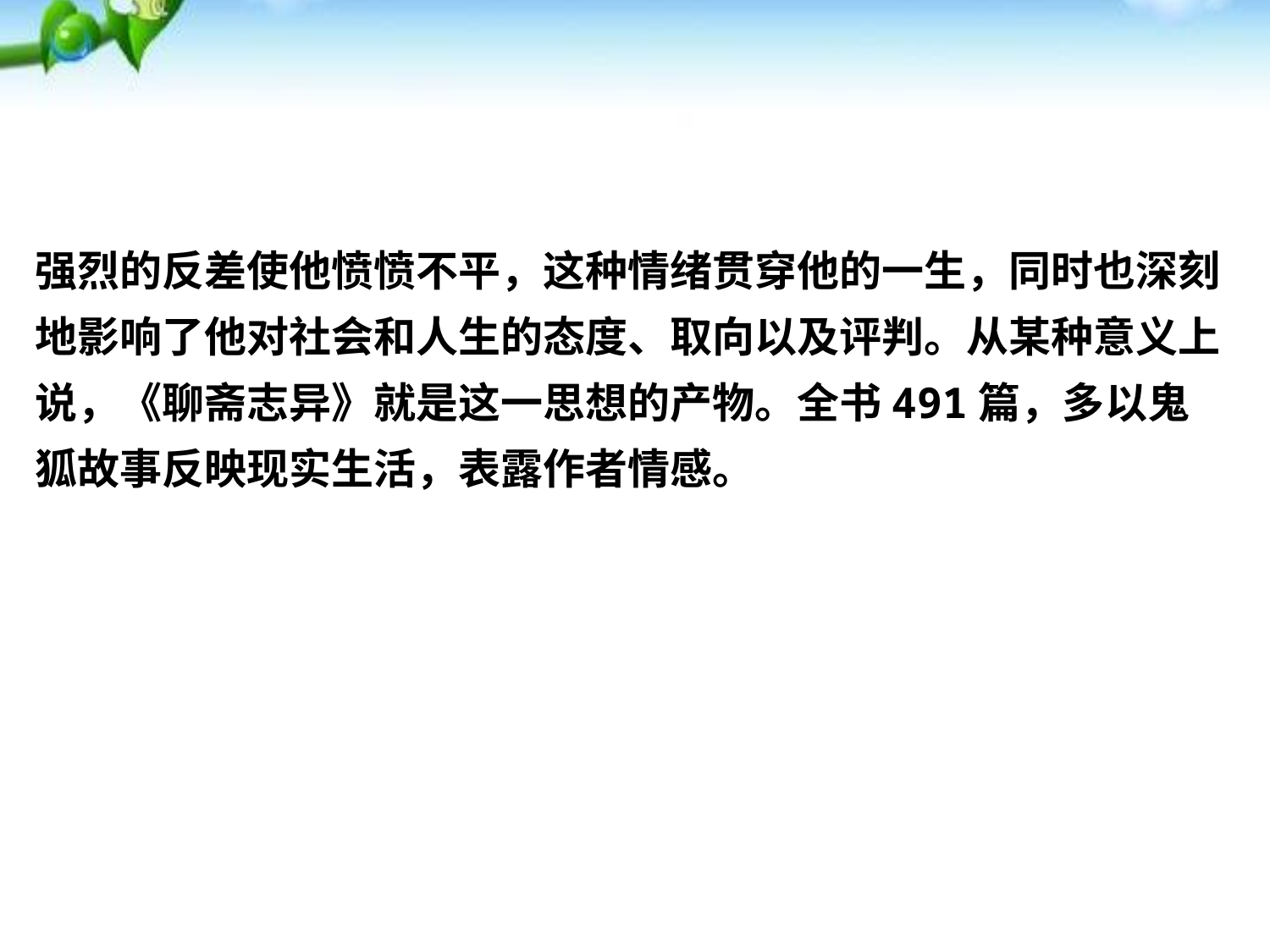

强烈的反差使他愤愤不平，这种情绪贯穿他的一生，同时也深刻地影响了他对社会和人生的态度、取向以及评判。从某种意义上说，《聊斋志异》就是这一思想的产物。全书491篇，多以鬼狐故事反映现实生活，表露作者情感。